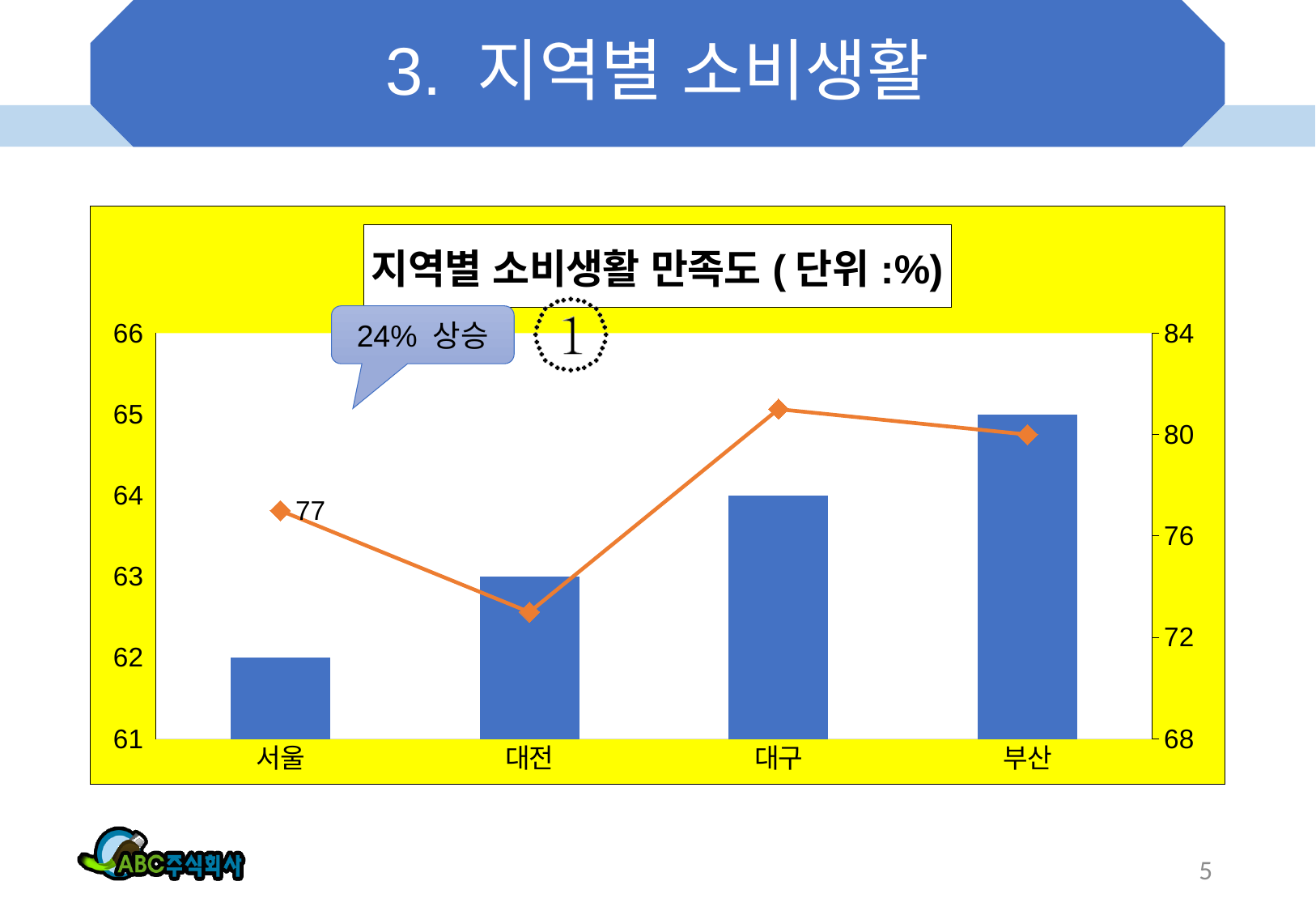

# 3. 지역별 소비생활

### Chart: 지역별 소비생활 만족도(단위:%)

| Category | 2024년 | 2025년 |
|---|---|---|
| 서울 | 62.0 | 77.0 |
| 대전 | 63.0 | 73.0 |
| 대구 | 64.0 | 81.0 |
| 부산 | 65.0 | 80.0 |
24% 상승
5